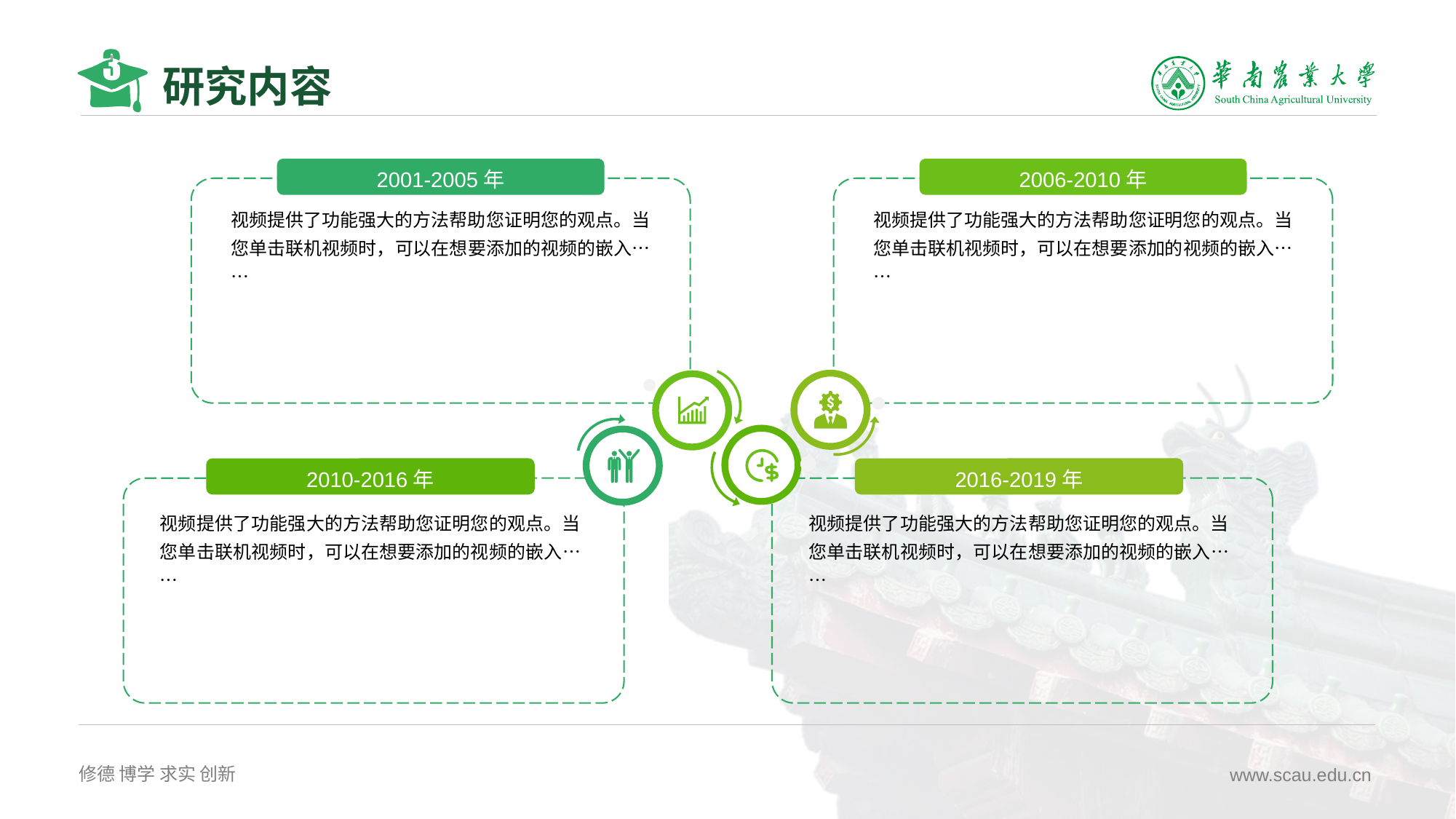

# 研究内容
2001-2005年

视频提供了功能强大的方法帮助您证明您的观点。当您单击联机视频时，可以在想要添加的视频的嵌入……
2006-2010年

视频提供了功能强大的方法帮助您证明您的观点。当您单击联机视频时，可以在想要添加的视频的嵌入……

2010-2016年

视频提供了功能强大的方法帮助您证明您的观点。当您单击联机视频时，可以在想要添加的视频的嵌入……
2016-2019年

视频提供了功能强大的方法帮助您证明您的观点。当您单击联机视频时，可以在想要添加的视频的嵌入……